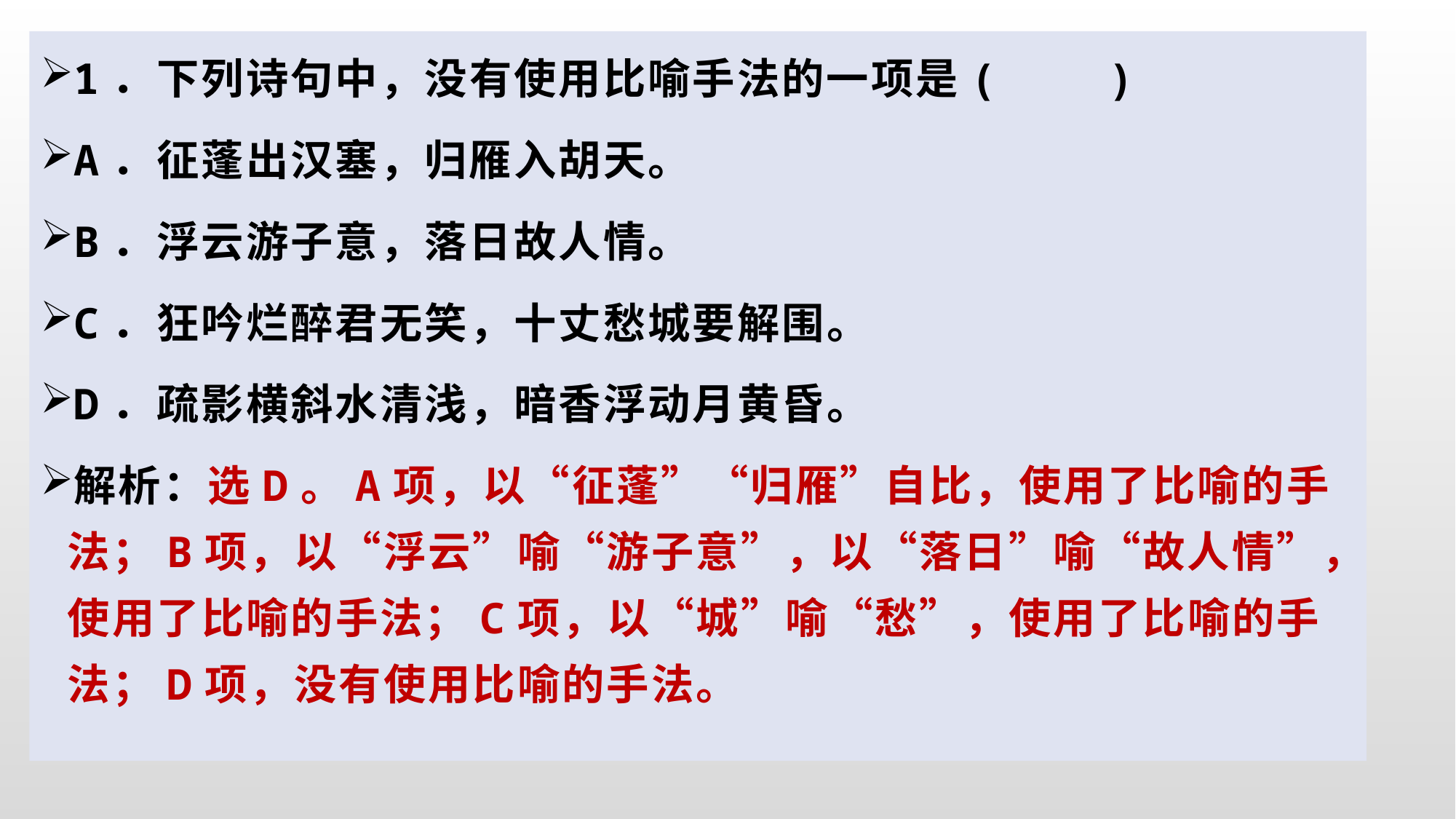

1．下列诗句中，没有使用比喻手法的一项是(　　)
A．征蓬出汉塞，归雁入胡天。
B．浮云游子意，落日故人情。
C．狂吟烂醉君无笑，十丈愁城要解围。
D．疏影横斜水清浅，暗香浮动月黄昏。
解析：选D。A项，以“征蓬”“归雁”自比，使用了比喻的手法；B项，以“浮云”喻“游子意”，以“落日”喻“故人情”，使用了比喻的手法；C项，以“城”喻“愁”，使用了比喻的手法；D项，没有使用比喻的手法。